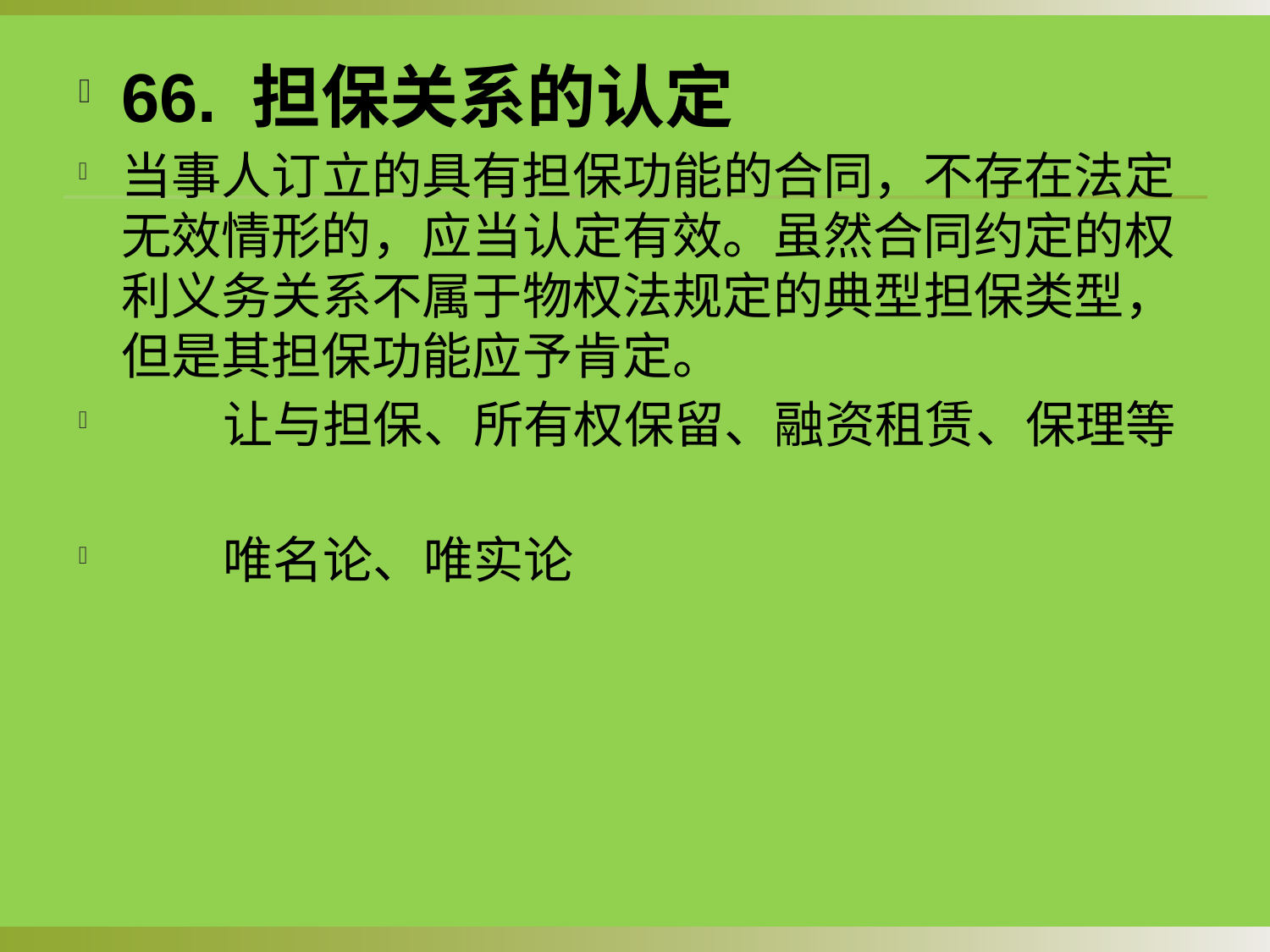

66. 担保关系的认定
当事人订立的具有担保功能的合同，不存在法定无效情形的，应当认定有效。虽然合同约定的权利义务关系不属于物权法规定的典型担保类型，但是其担保功能应予肯定。
        让与担保、所有权保留、融资租赁、保理等

        唯名论、唯实论